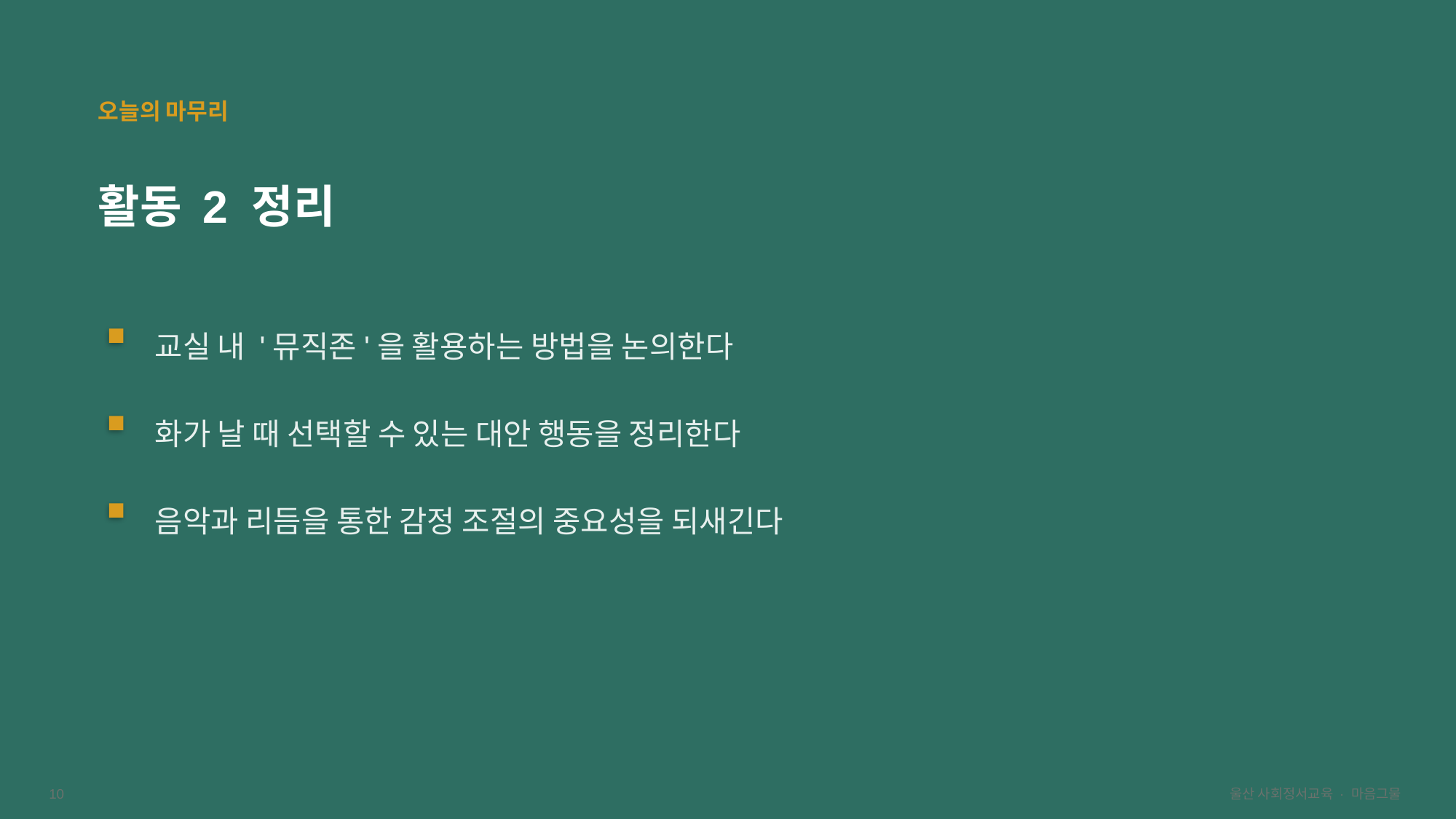

오늘의 마무리
활동 2 정리
교실 내 '뮤직존'을 활용하는 방법을 논의한다

화가 날 때 선택할 수 있는 대안 행동을 정리한다

음악과 리듬을 통한 감정 조절의 중요성을 되새긴다

10
울산 사회정서교육 · 마음그물